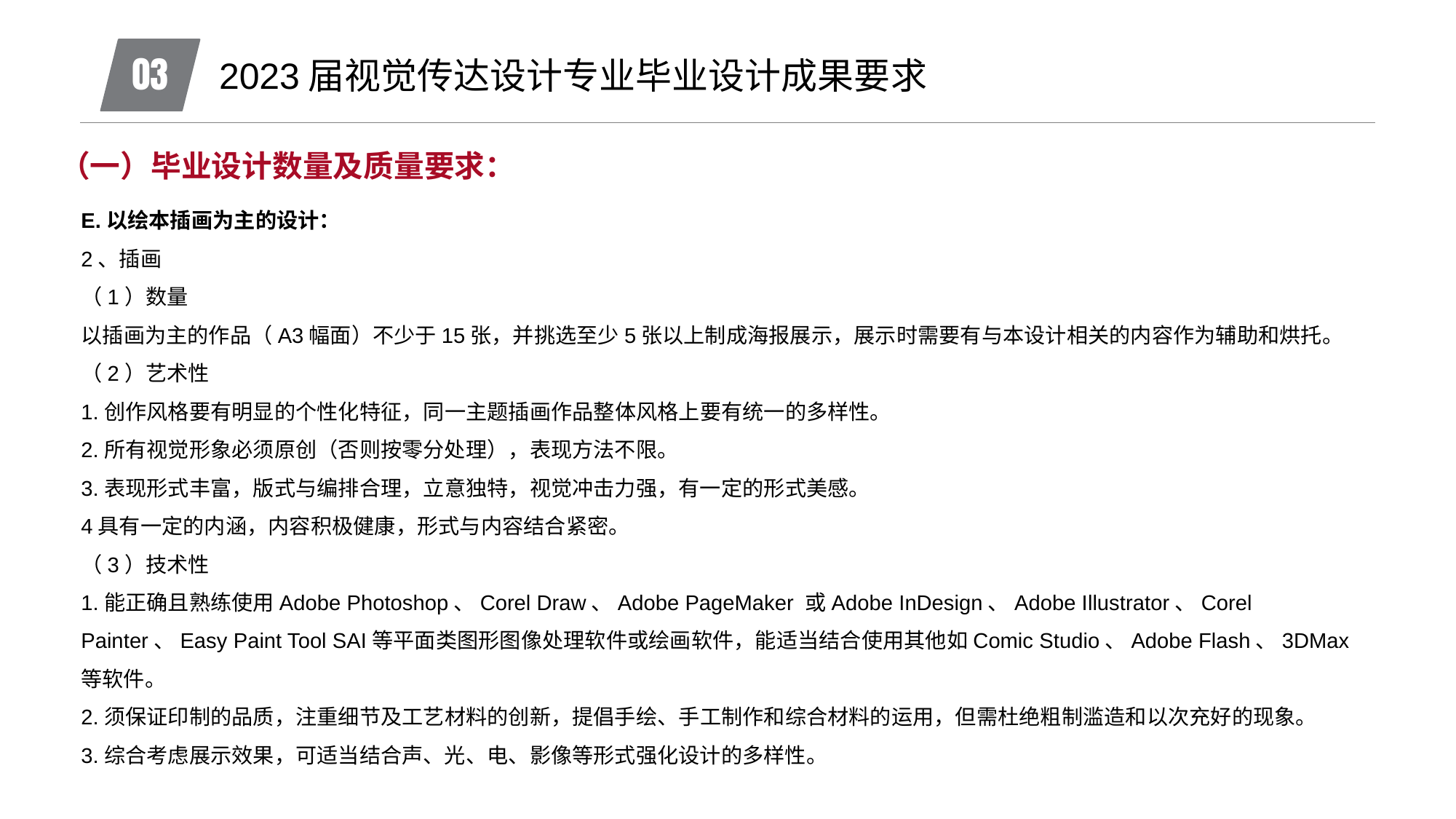

03
2023届视觉传达设计专业毕业设计成果要求
（一）毕业设计数量及质量要求：
E.以绘本插画为主的设计：
2、插画
（1）数量
以插画为主的作品（A3幅面）不少于15张，并挑选至少5张以上制成海报展示，展示时需要有与本设计相关的内容作为辅助和烘托。
（2）艺术性
1.创作风格要有明显的个性化特征，同一主题插画作品整体风格上要有统一的多样性。
2.所有视觉形象必须原创（否则按零分处理），表现方法不限。
3.表现形式丰富，版式与编排合理，立意独特，视觉冲击力强，有一定的形式美感。
4具有一定的内涵，内容积极健康，形式与内容结合紧密。
（3）技术性
1.能正确且熟练使用Adobe Photoshop、Corel Draw、Adobe PageMaker 或Adobe InDesign、Adobe Illustrator、Corel Painter、Easy Paint Tool SAI等平面类图形图像处理软件或绘画软件，能适当结合使用其他如Comic Studio、Adobe Flash、3DMax等软件。
2.须保证印制的品质，注重细节及工艺材料的创新，提倡手绘、手工制作和综合材料的运用，但需杜绝粗制滥造和以次充好的现象。
3.综合考虑展示效果，可适当结合声、光、电、影像等形式强化设计的多样性。